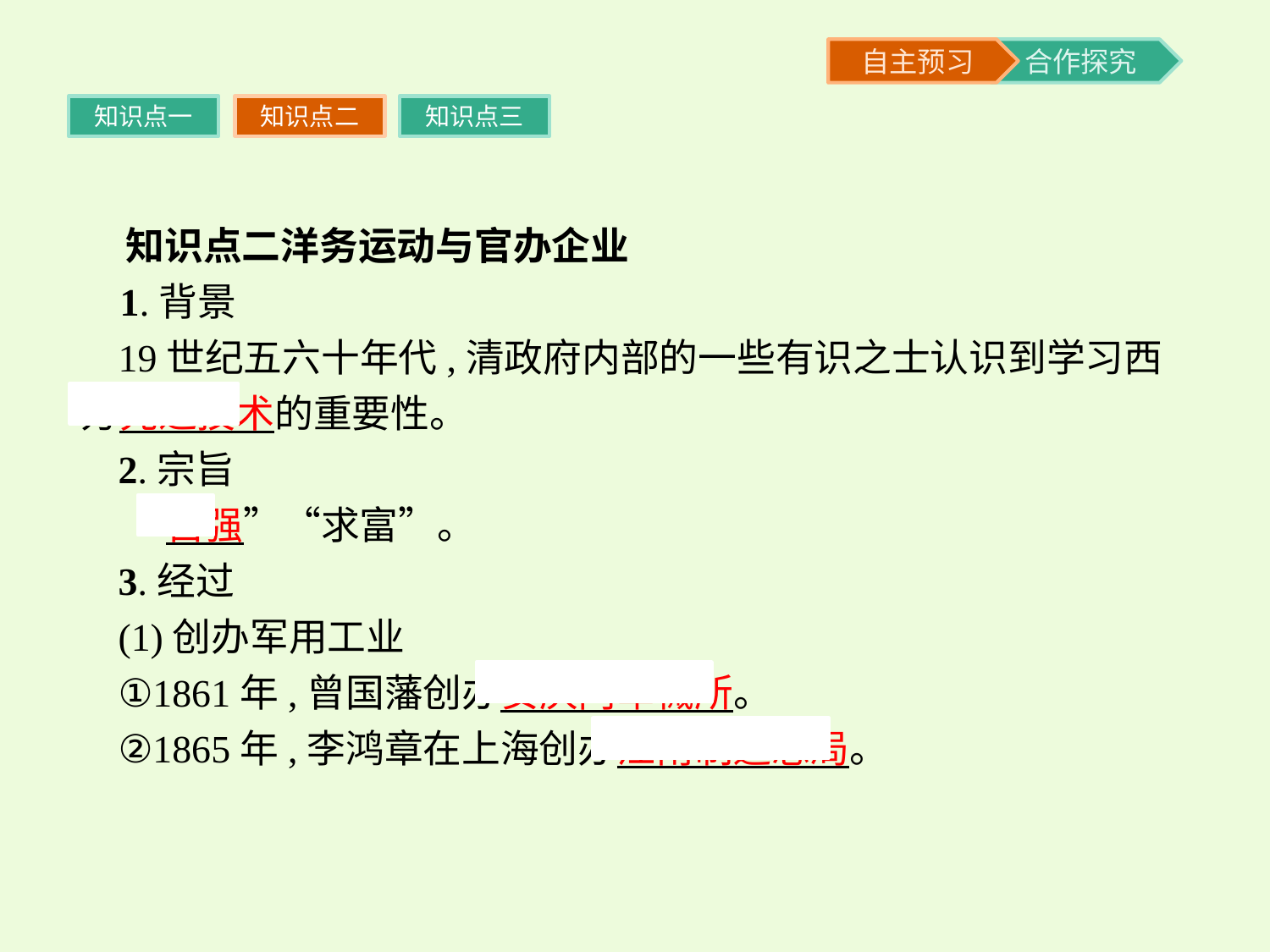

知识点一
知识点二
知识点三
    知识点二洋务运动与官办企业
    1.背景
19世纪五六十年代,清政府内部的一些有识之士认识到学习西方先进技术的重要性。
2.宗旨
“自强”“求富”。
3.经过
(1)创办军用工业
①1861年,曾国藩创办安庆内军械所。
②1865年,李鸿章在上海创办江南制造总局。